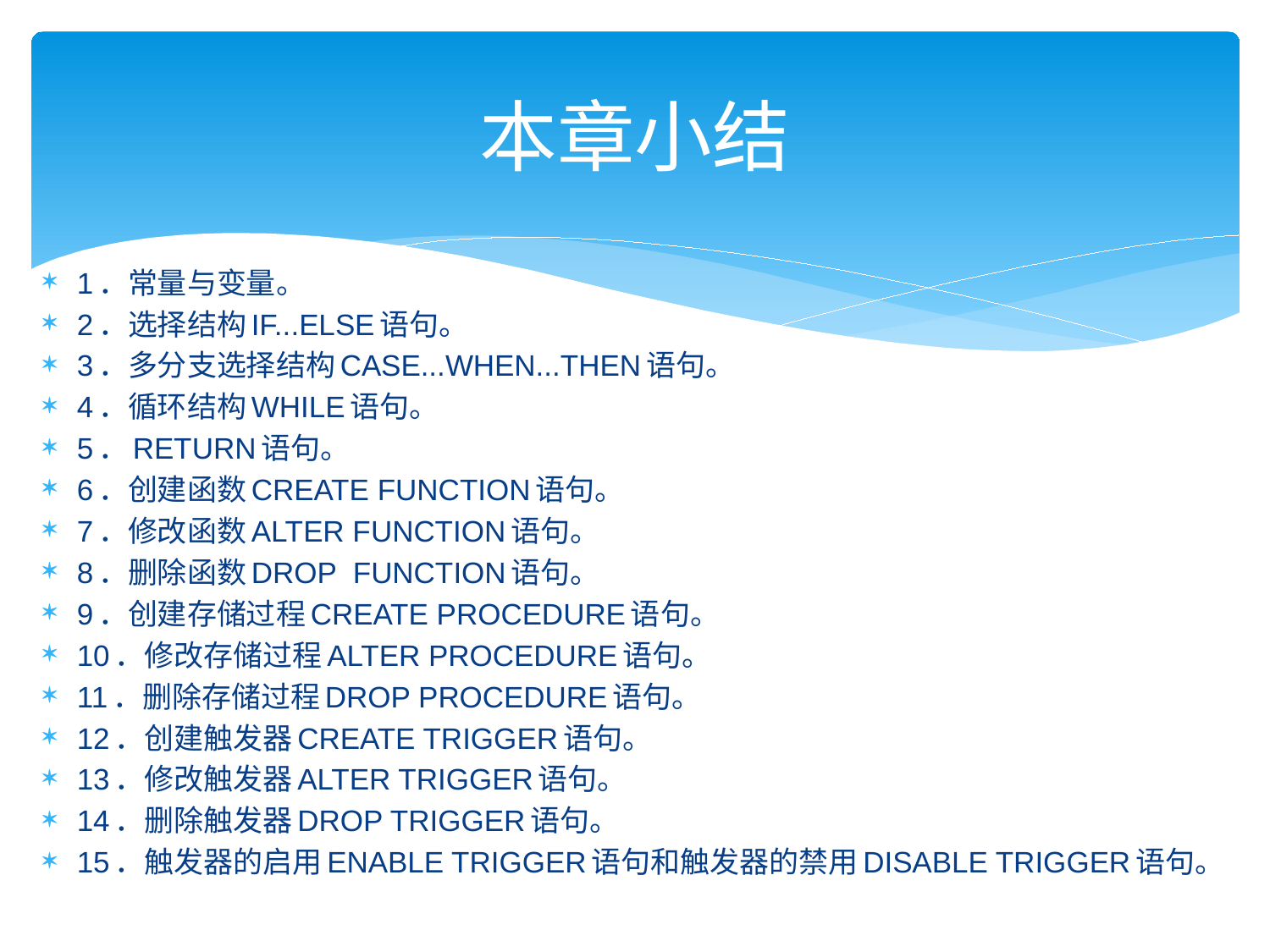

# 本章小结
1．常量与变量。
2．选择结构IF...ELSE语句。
3．多分支选择结构CASE...WHEN...THEN语句。
4．循环结构WHILE语句。
5．RETURN语句。
6．创建函数CREATE FUNCTION语句。
7．修改函数ALTER FUNCTION语句。
8．删除函数DROP  FUNCTION语句。
9．创建存储过程CREATE PROCEDURE语句。
10．修改存储过程ALTER PROCEDURE语句。
11．删除存储过程DROP PROCEDURE语句。
12．创建触发器CREATE TRIGGER语句。
13．修改触发器ALTER TRIGGER语句。
14．删除触发器DROP TRIGGER语句。
15．触发器的启用ENABLE TRIGGER语句和触发器的禁用DISABLE TRIGGER语句。